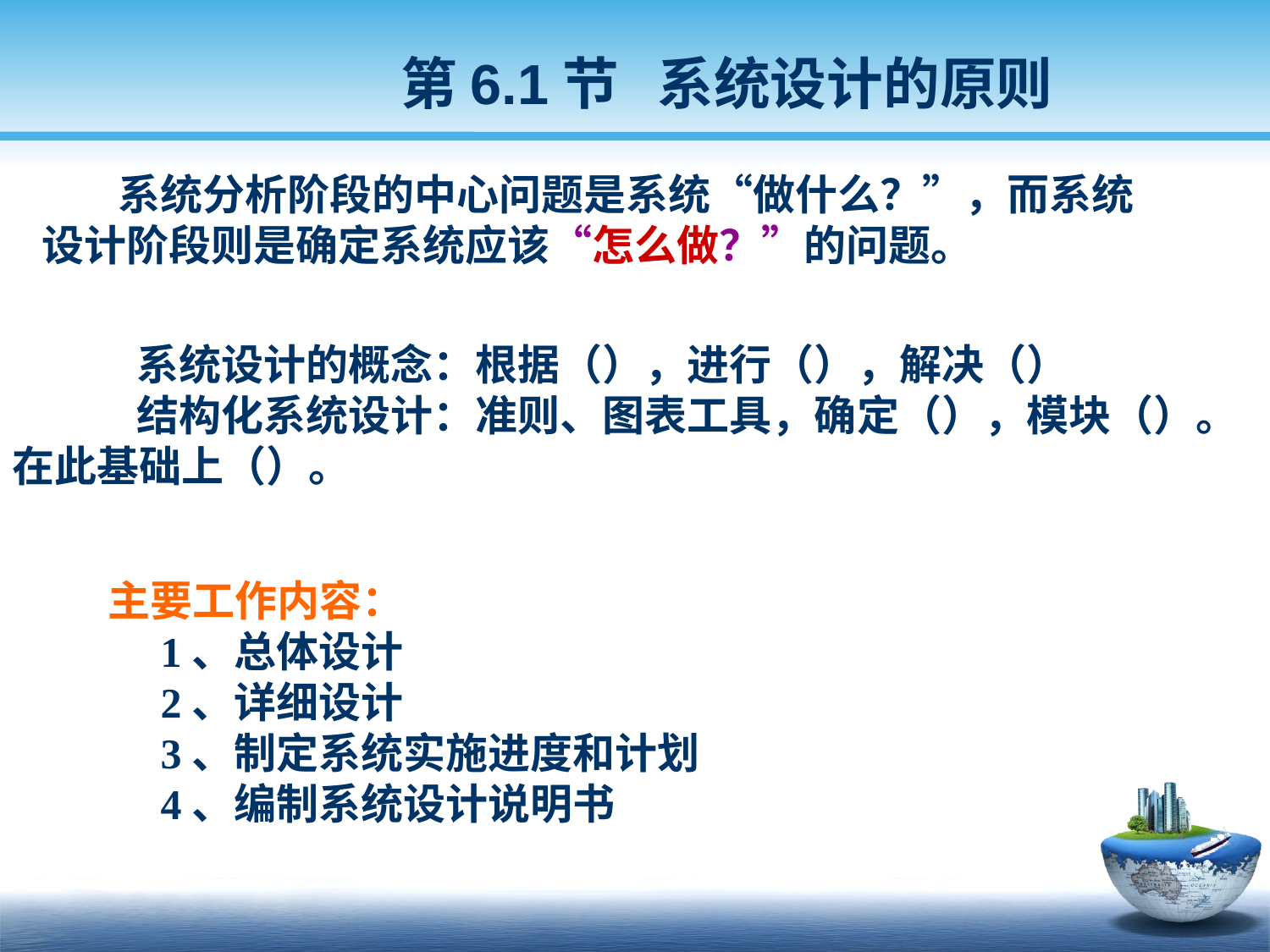

第6.1节   系统设计的原则

          系统分析阶段的中心问题是系统“做什么？”，而系统
  设计阶段则是确定系统应该“怎么做？”的问题。
            系统设计的概念：根据（），进行（），解决（）
            结构化系统设计：准则、图表工具，确定（），模块（）。在此基础上（）。
         主要工作内容：
              1、总体设计
              2、详细设计
              3、制定系统实施进度和计划
              4、编制系统设计说明书